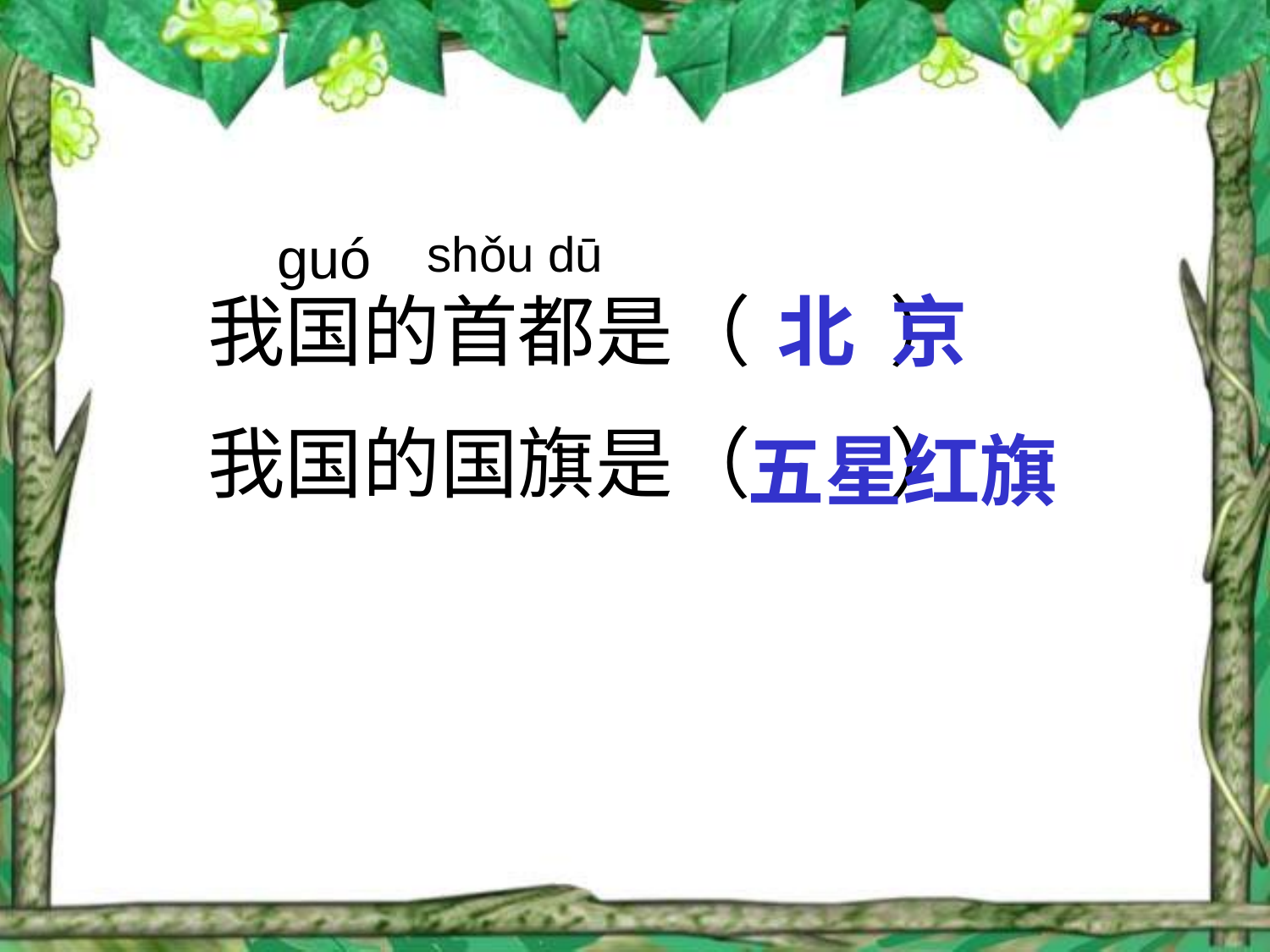

guó
shǒu dū
我国的首都是（        ）
我国的国旗是（        ）
北  京
五星红旗